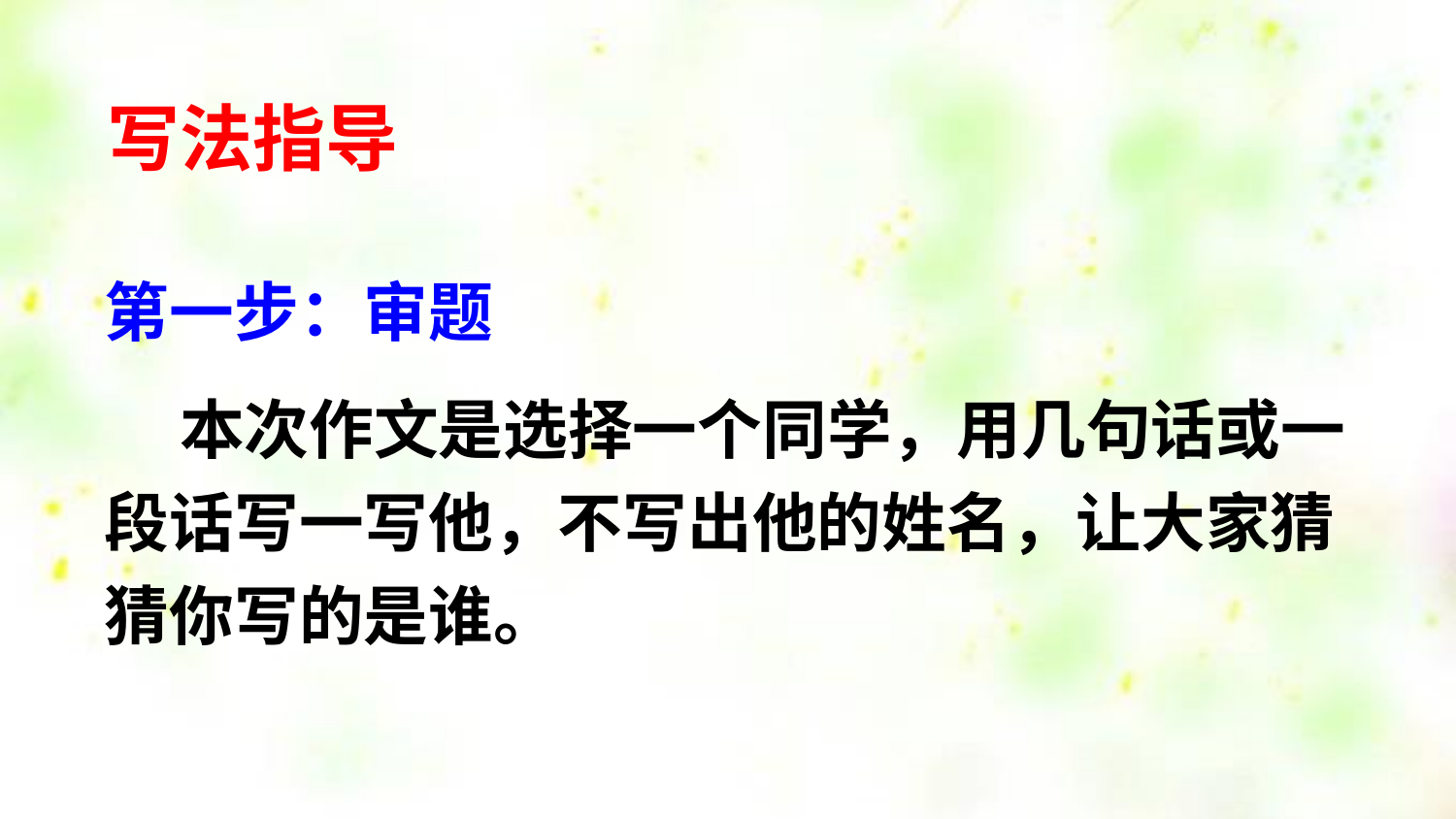

写法指导
第一步：审题
    本次作文是选择一个同学，用几句话或一段话写一写他，不写出他的姓名，让大家猜猜你写的是谁。